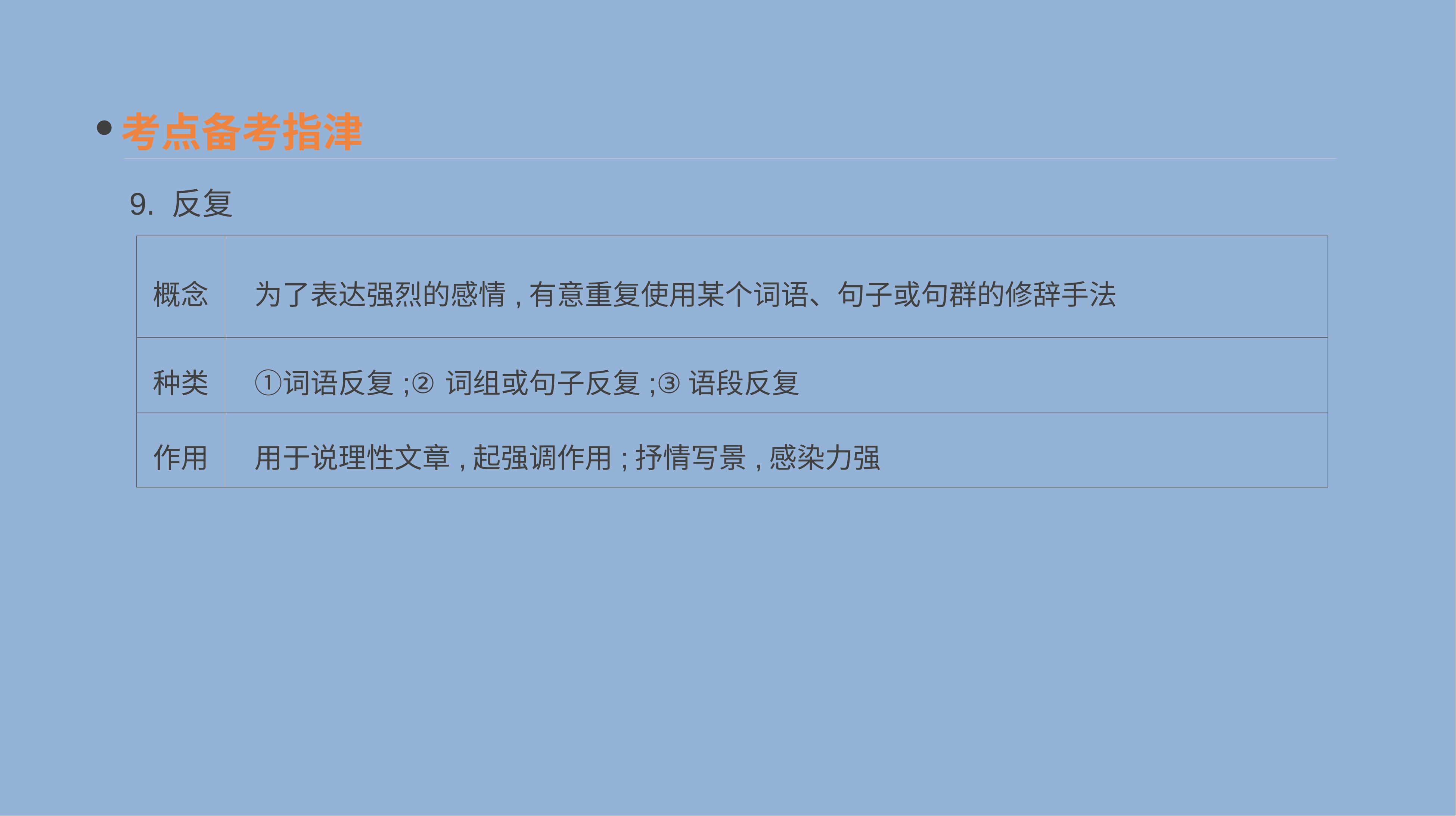

考点备考指津

9. 反复
| 概念 | 为了表达强烈的感情,有意重复使用某个词语、句子或句群的修辞手法 |
| --- | --- |
| 种类 | ①词语反复;②词组或句子反复;③语段反复 |
| 作用 | 用于说理性文章,起强调作用;抒情写景,感染力强 |